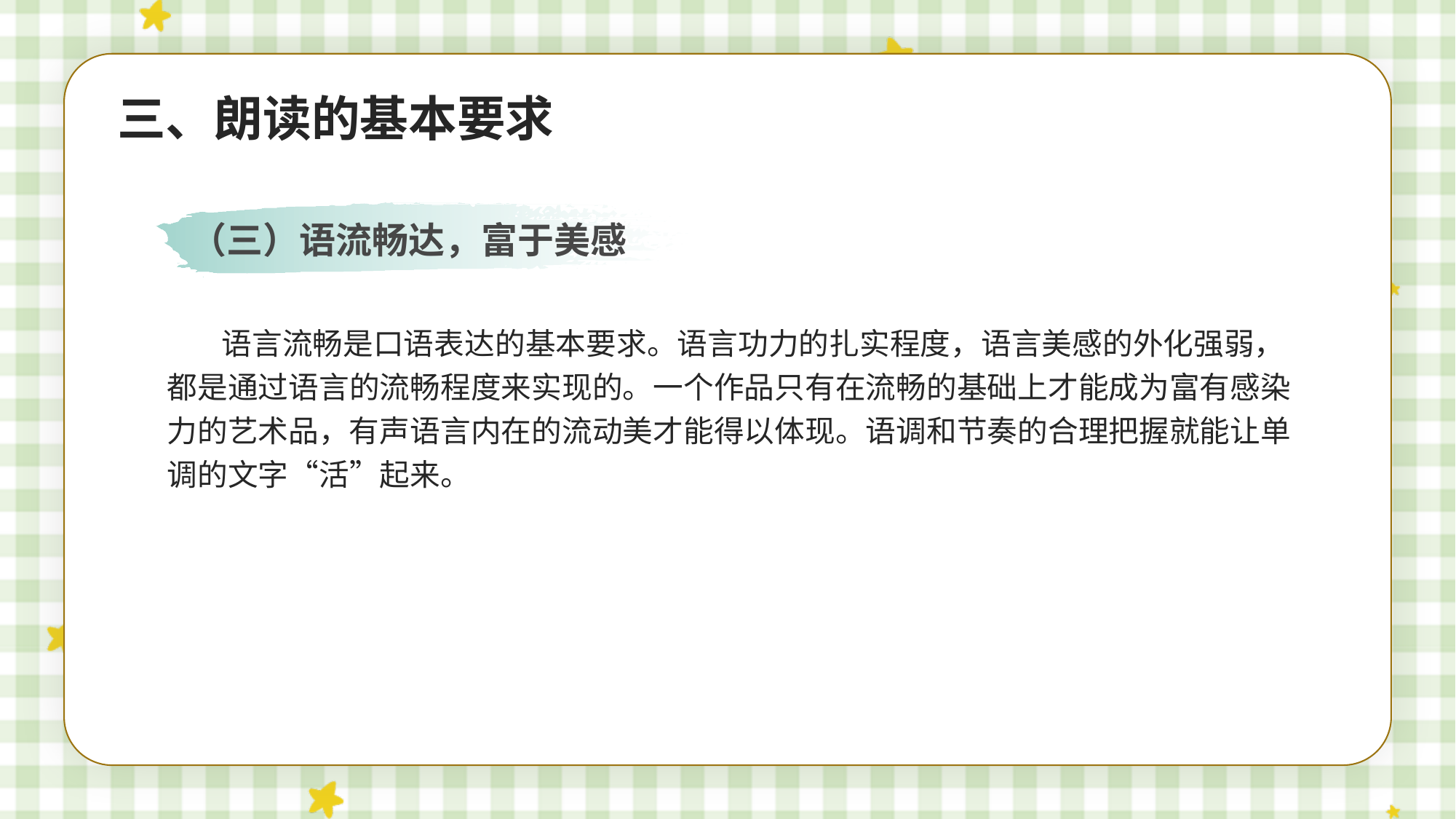

三、朗读的基本要求
（三）语流畅达，富于美感
语言流畅是口语表达的基本要求。语言功力的扎实程度，语言美感的外化强弱，都是通过语言的流畅程度来实现的。一个作品只有在流畅的基础上才能成为富有感染力的艺术品，有声语言内在的流动美才能得以体现。语调和节奏的合理把握就能让单调的文字“活”起来。